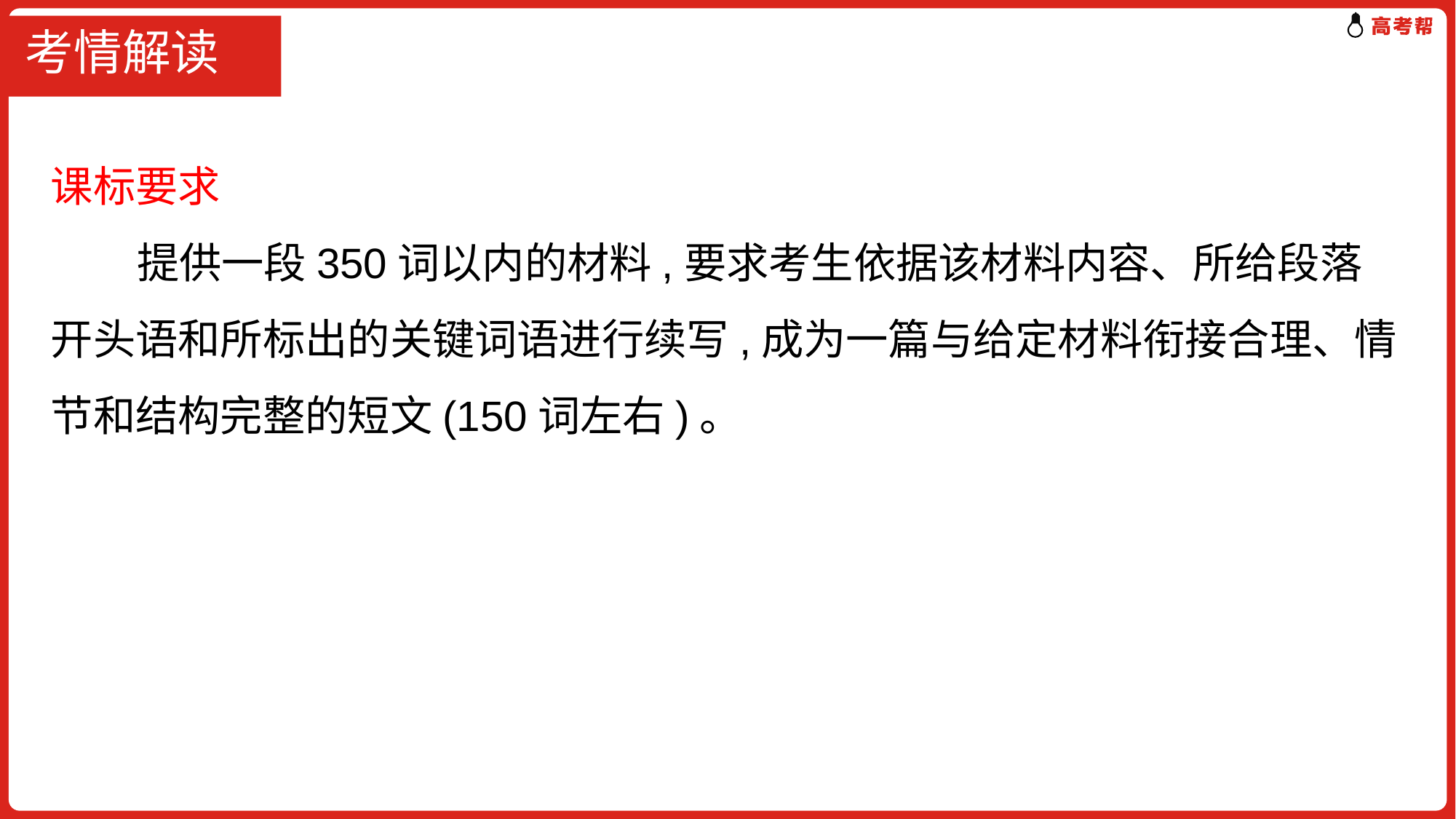

# 考情解读
课标要求
        提供一段350词以内的材料,要求考生依据该材料内容、所给段落开头语和所标出的关键词语进行续写,成为一篇与给定材料衔接合理、情节和结构完整的短文(150词左右)。